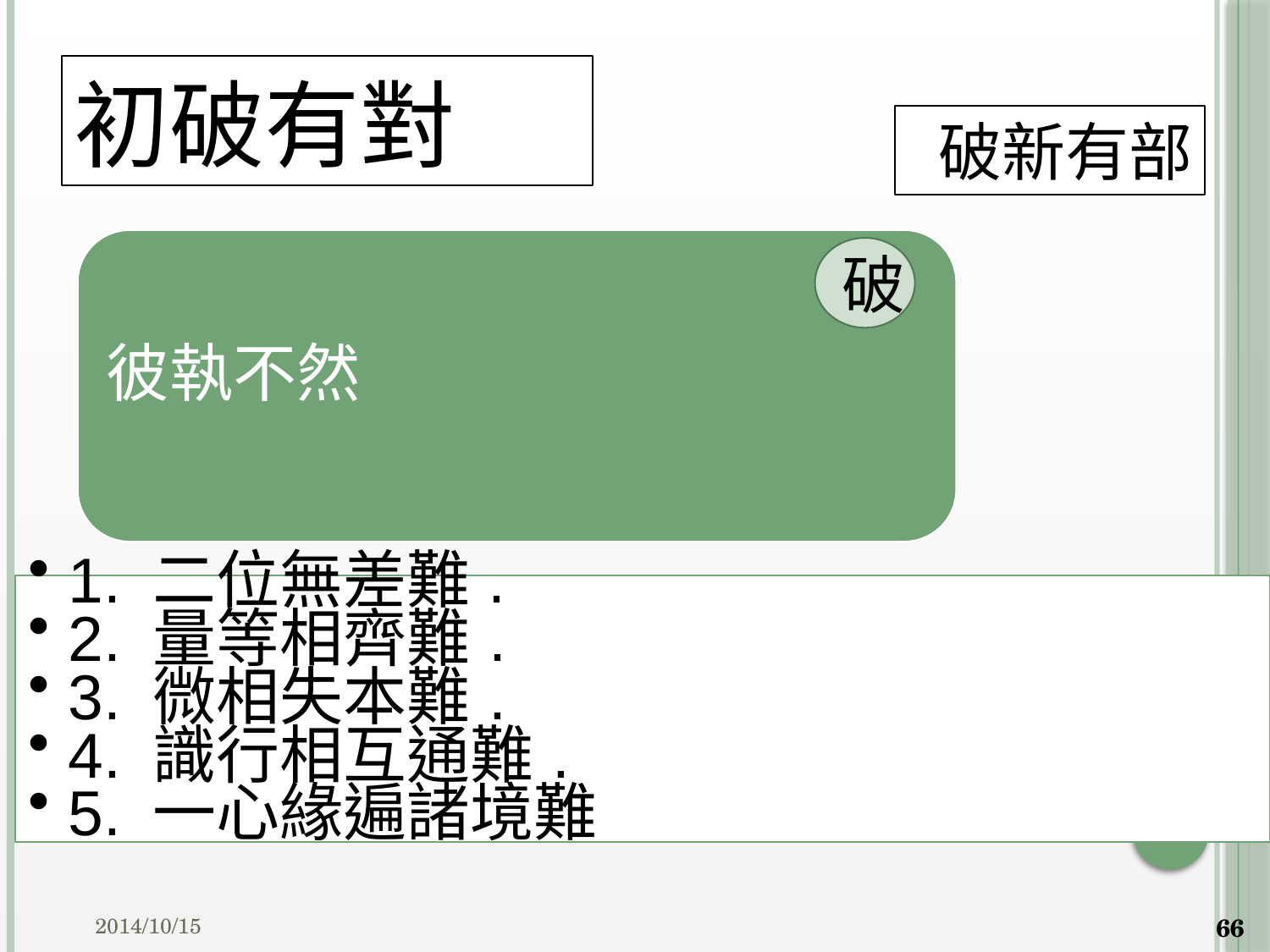

# 初破有對
破新有部
彼執不然
1. 二位無差難.
2. 量等相齊難.
3. 微相失本難.
4. 識行相互通難.
5. 一心緣遍諸境難
破
66
2014/10/15